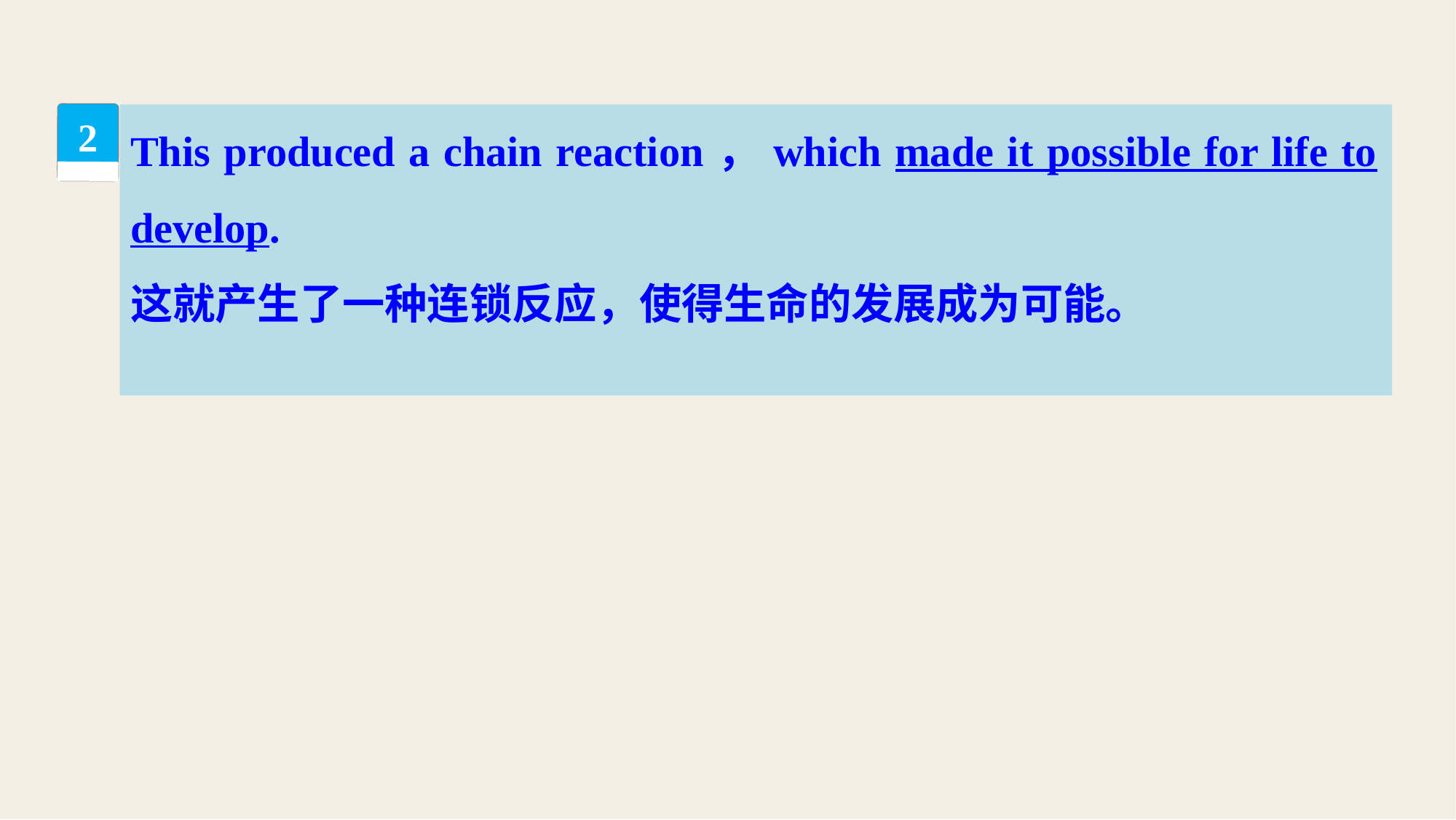

This produced a chain reaction，which made it possible for life to develop.
这就产生了一种连锁反应，使得生命的发展成为可能。

2